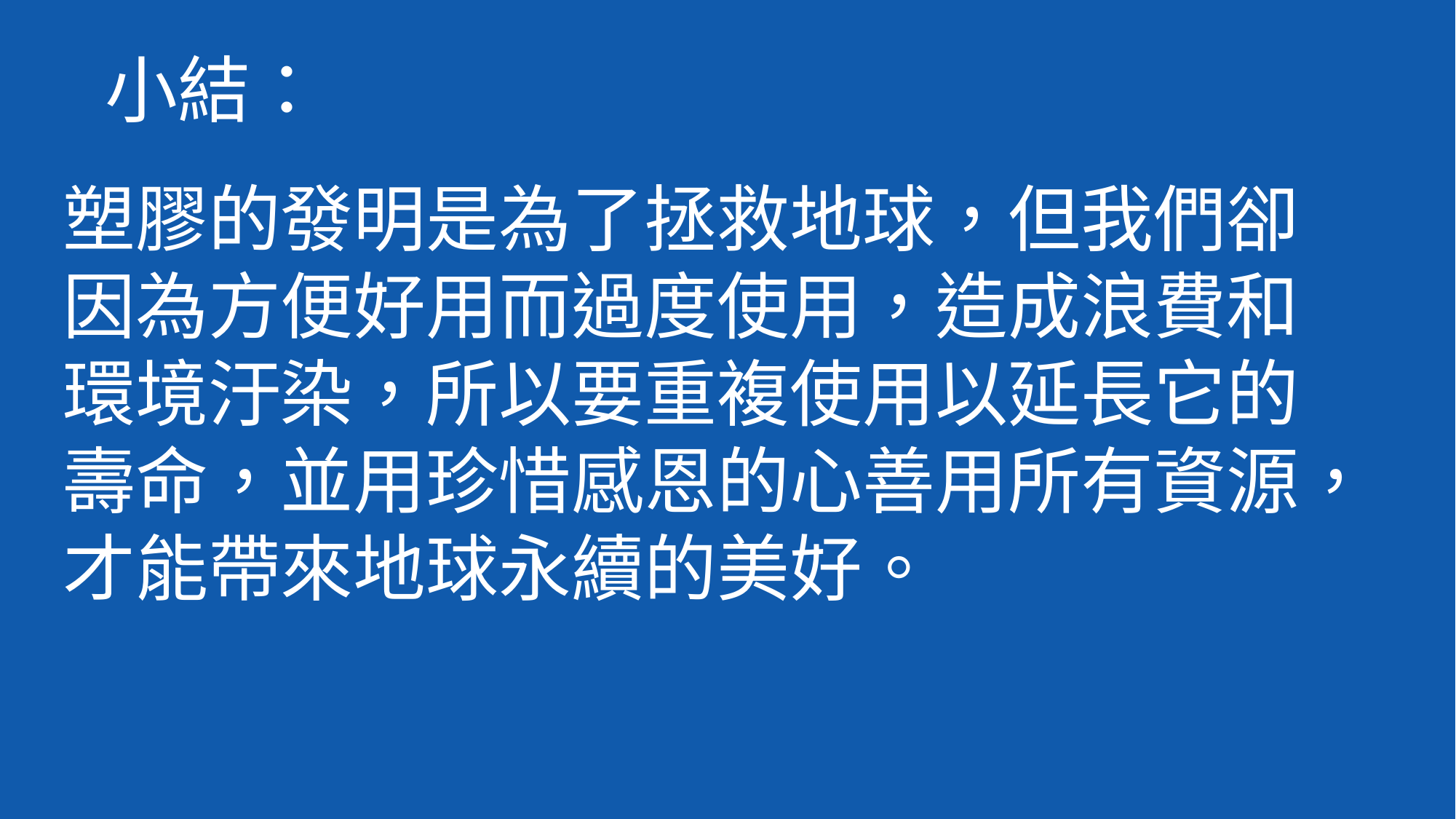

小結：
塑膠的發明是為了拯救地球，但我們卻因為方便好用而過度使用，造成浪費和環境汙染，所以要重複使用以延長它的壽命，並用珍惜感恩的心善用所有資源，才能帶來地球永續的美好。